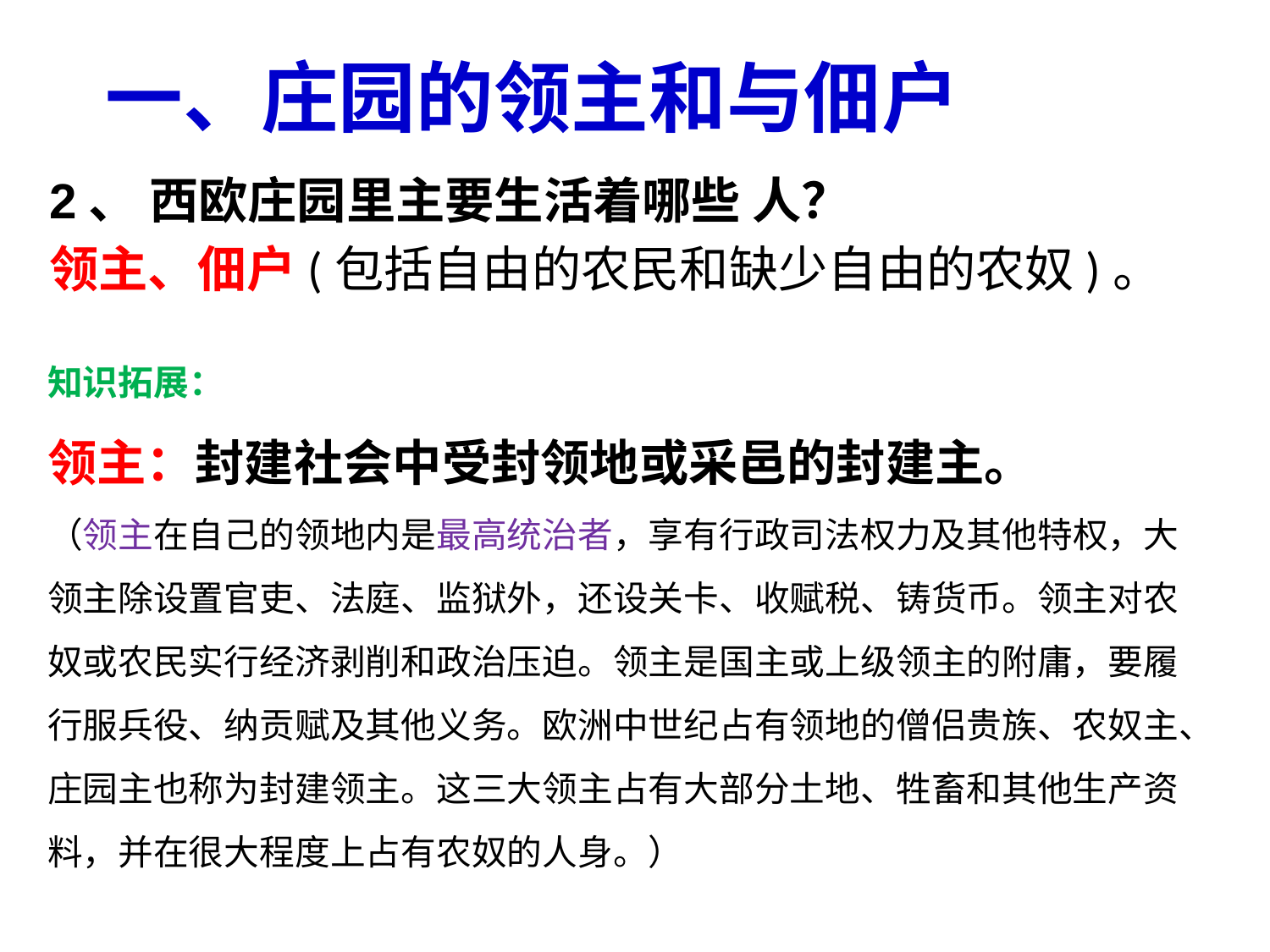

# 一、庄园的领主和与佃户
2、 西欧庄园里主要生活着哪些 人？
领主、佃户(包括自由的农民和缺少自由的农奴)。

知识拓展：
领主：封建社会中受封领地或采邑的封建主。
（领主在自己的领地内是最高统治者，享有行政司法权力及其他特权，大领主除设置官吏、法庭、监狱外，还设关卡、收赋税、铸货币。领主对农奴或农民实行经济剥削和政治压迫。领主是国主或上级领主的附庸，要履行服兵役、纳贡赋及其他义务。欧洲中世纪占有领地的僧侣贵族、农奴主、庄园主也称为封建领主。这三大领主占有大部分土地、牲畜和其他生产资料，并在很大程度上占有农奴的人身。）